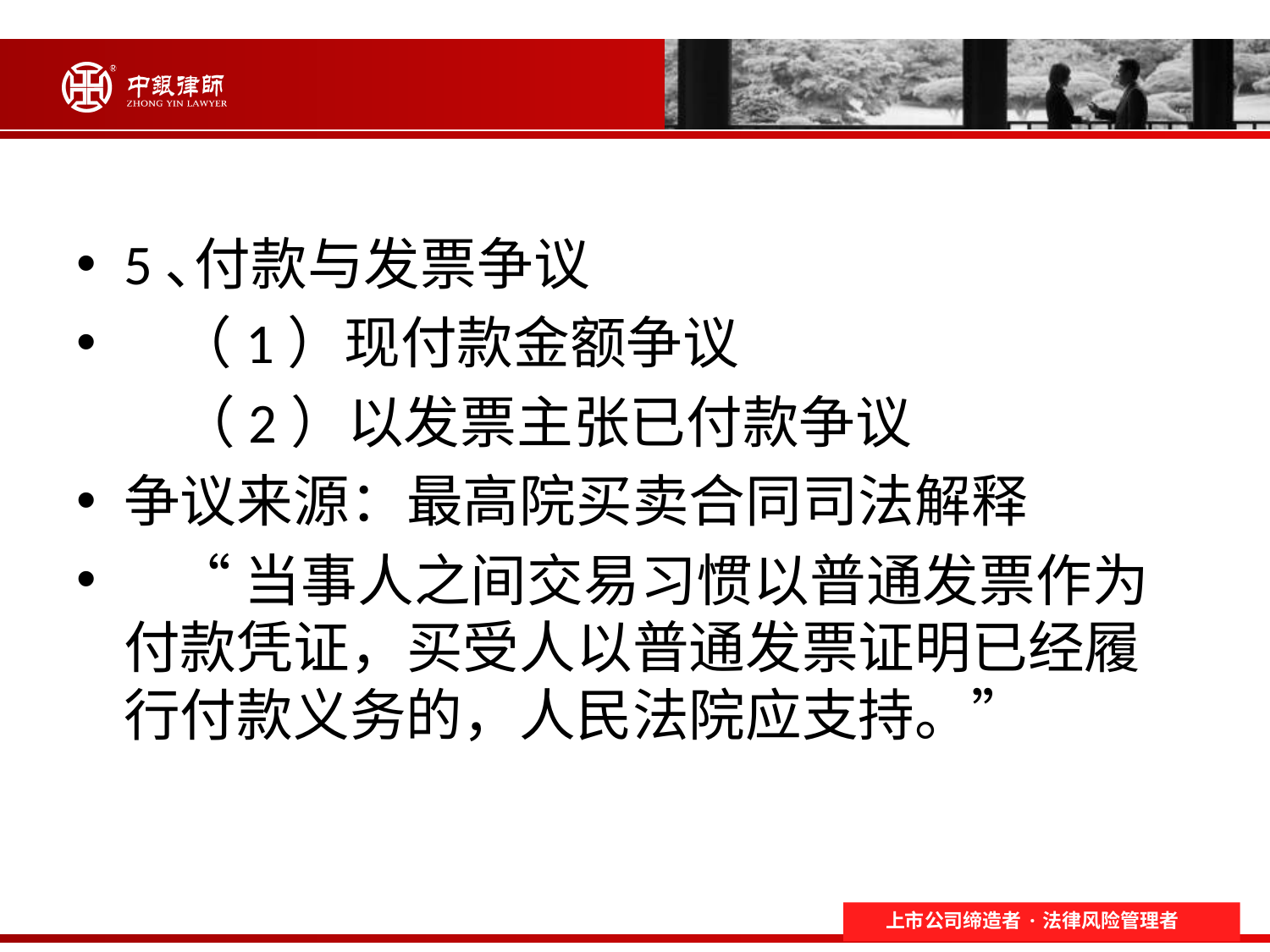

#
5､付款与发票争议
   （1）现付款金额争议
       （2）以发票主张已付款争议
争议来源：最高院买卖合同司法解释
    “当事人之间交易习惯以普通发票作为付款凭证，买受人以普通发票证明已经履行付款义务的，人民法院应支持。”